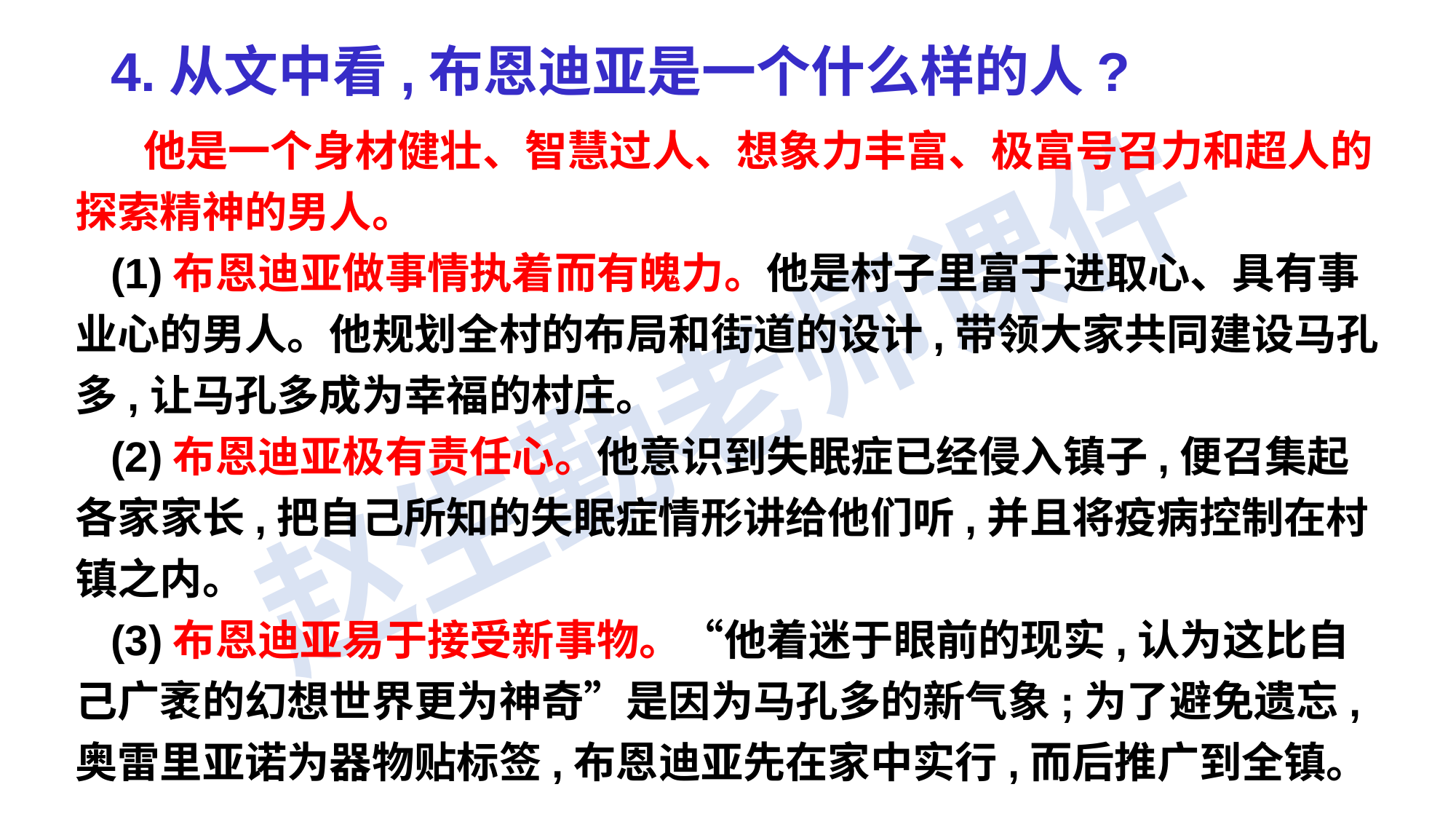

4.从文中看,布恩迪亚是一个什么样的人?
      他是一个身材健壮、智慧过人、想象力丰富、极富号召力和超人的探索精神的男人。
   (1)布恩迪亚做事情执着而有魄力。他是村子里富于进取心、具有事业心的男人。他规划全村的布局和街道的设计,带领大家共同建设马孔多,让马孔多成为幸福的村庄。
   (2)布恩迪亚极有责任心。他意识到失眠症已经侵入镇子,便召集起各家家长,把自己所知的失眠症情形讲给他们听,并且将疫病控制在村镇之内。
   (3)布恩迪亚易于接受新事物。“他着迷于眼前的现实,认为这比自己广袤的幻想世界更为神奇”是因为马孔多的新气象;为了避免遗忘,奥雷里亚诺为器物贴标签,布恩迪亚先在家中实行,而后推广到全镇。